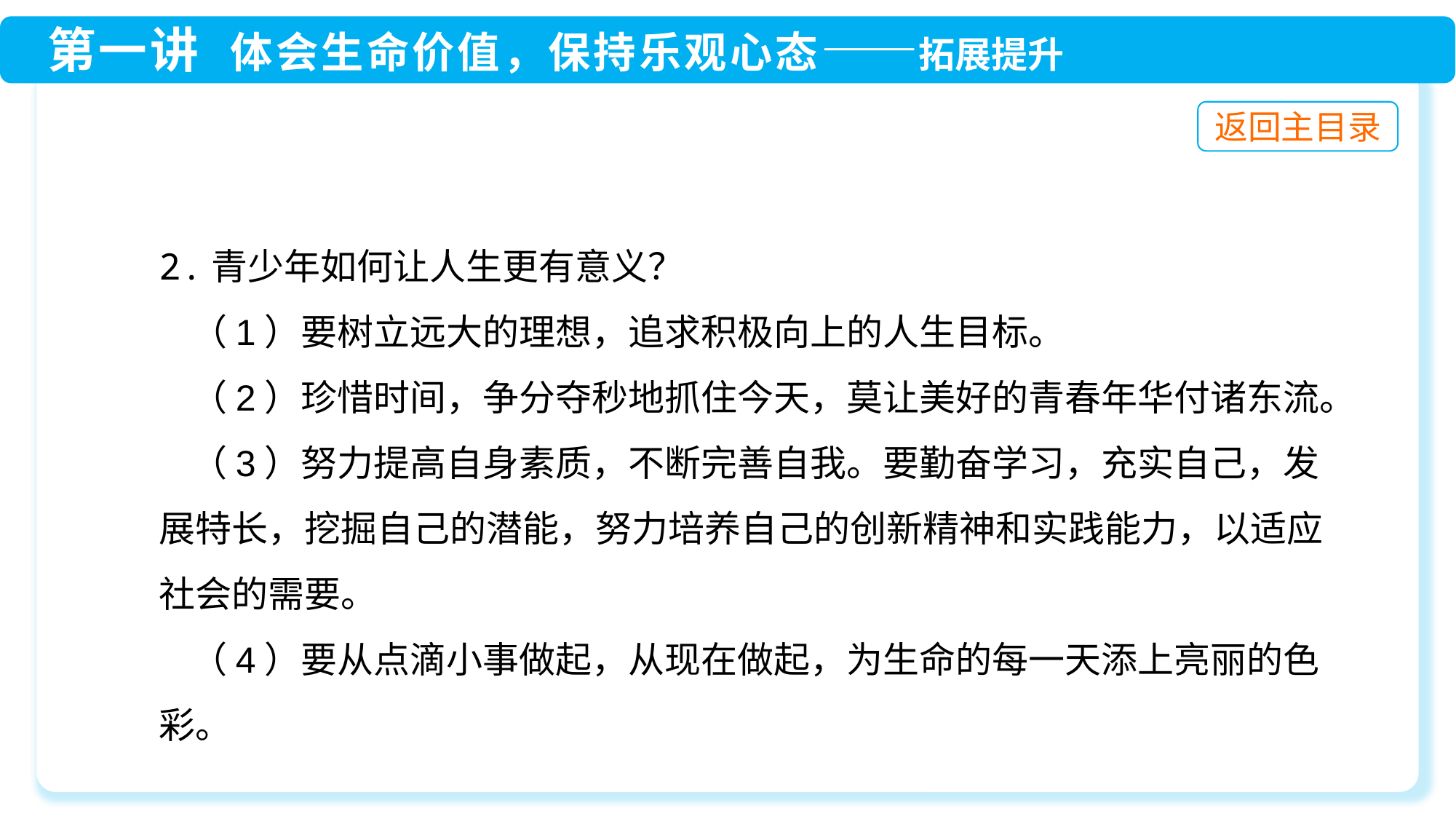

2.青少年如何让人生更有意义？
（1）要树立远大的理想，追求积极向上的人生目标。
（2）珍惜时间，争分夺秒地抓住今天，莫让美好的青春年华付诸东流。
（3）努力提高自身素质，不断完善自我。要勤奋学习，充实自己，发展特长，挖掘自己的潜能，努力培养自己的创新精神和实践能力，以适应社会的需要。
（4）要从点滴小事做起，从现在做起，为生命的每一天添上亮丽的色彩。